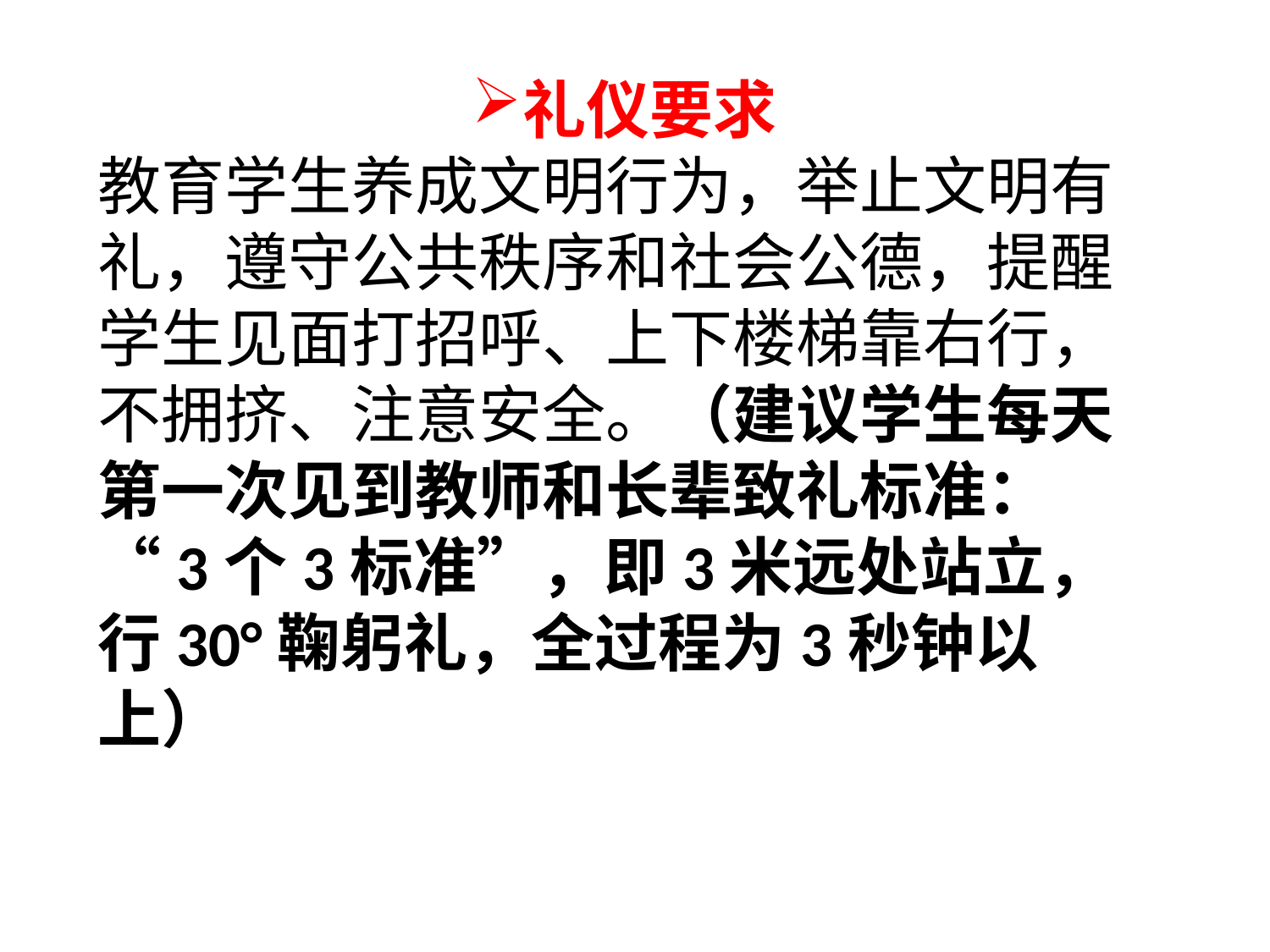

礼仪要求
教育学生养成文明行为，举止文明有礼，遵守公共秩序和社会公德，提醒学生见面打招呼、上下楼梯靠右行，不拥挤、注意安全。（建议学生每天第一次见到教师和长辈致礼标准：“3个3标准”，即3米远处站立，行30°鞠躬礼，全过程为3秒钟以上）